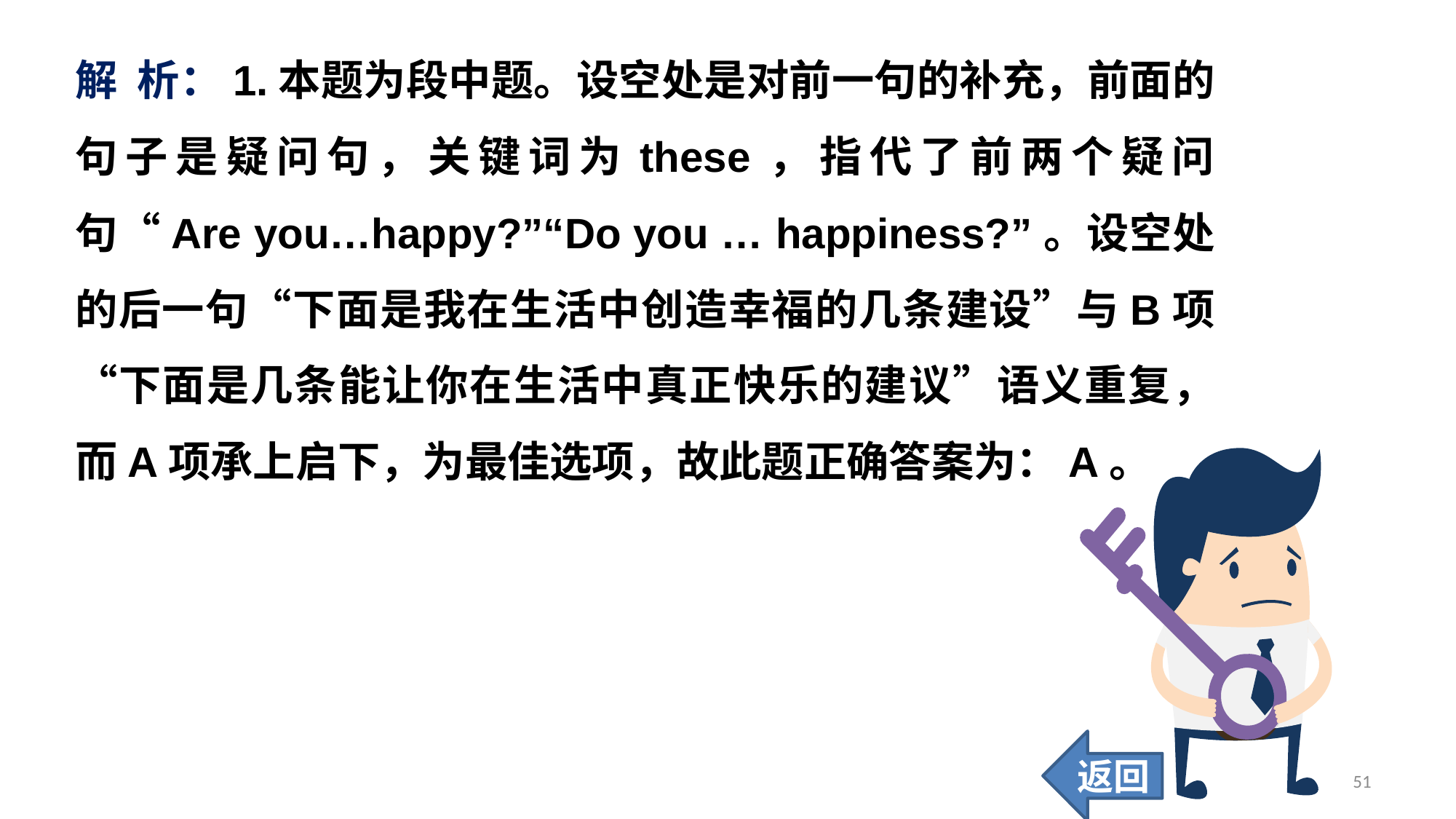

解  析：1.本题为段中题。设空处是对前一句的补充，前面的句子是疑问句，关键词为these，指代了前两个疑问句“Are you…happy?”“Do you … happiness?”。设空处的后一句“下面是我在生活中创造幸福的几条建设”与B项“下面是几条能让你在生活中真正快乐的建议”语义重复，而A项承上启下，为最佳选项，故此题正确答案为：A。

返回
51